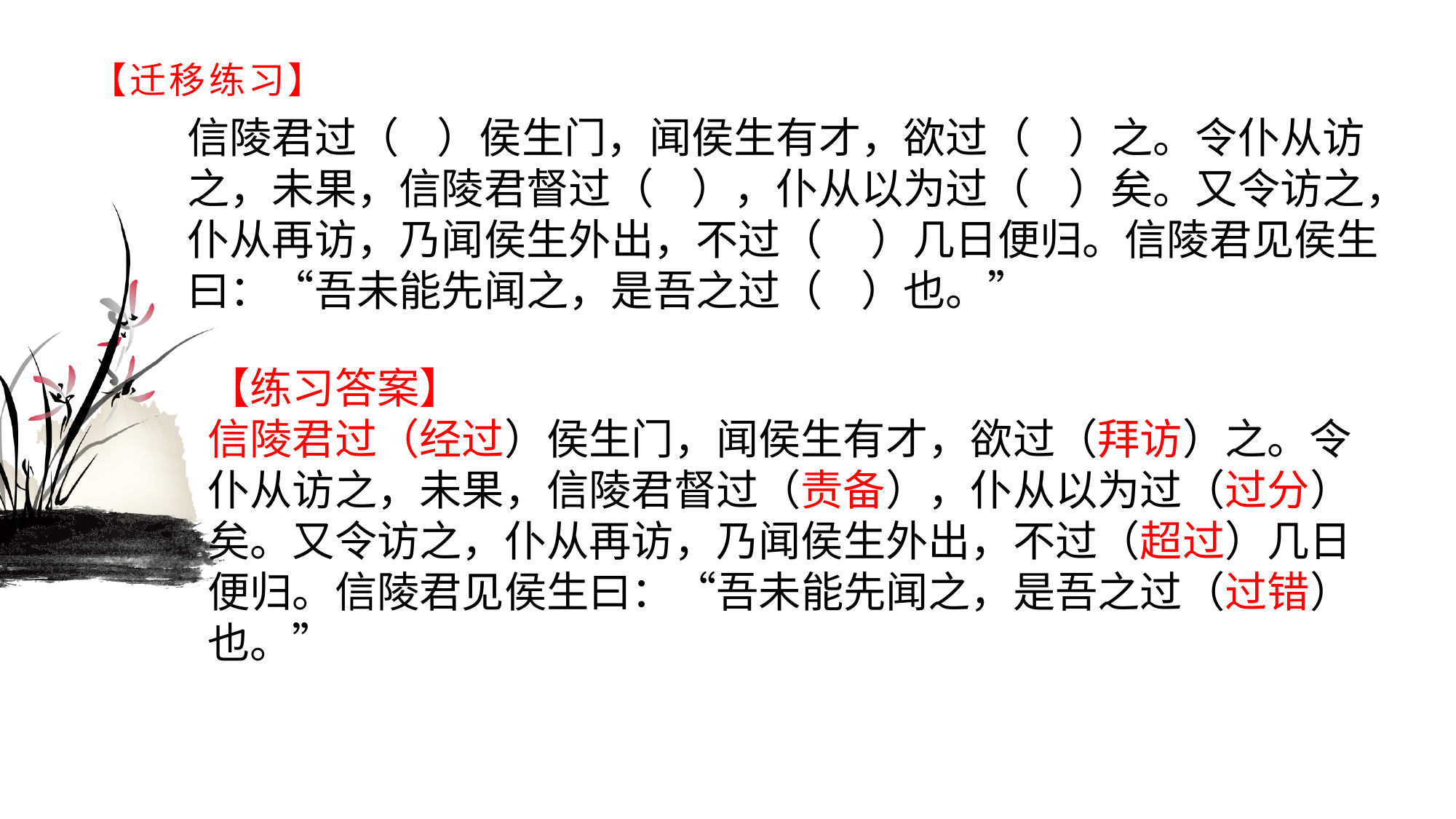

# 【迁移练习】
信陵君过（    ）侯生门，闻侯生有才，欲过（    ）之。令仆从访之，未果，信陵君督过（    ），仆从以为过（    ）矣。又令访之，仆从再访，乃闻侯生外出，不过（     ）几日便归。信陵君见侯生曰：“吾未能先闻之，是吾之过（    ）也。”
【练习答案】信陵君过（经过）侯生门，闻侯生有才，欲过（拜访）之。令仆从访之，未果，信陵君督过（责备），仆从以为过（过分）矣。又令访之，仆从再访，乃闻侯生外出，不过（超过）几日便归。信陵君见侯生曰：“吾未能先闻之，是吾之过（过错）也。”